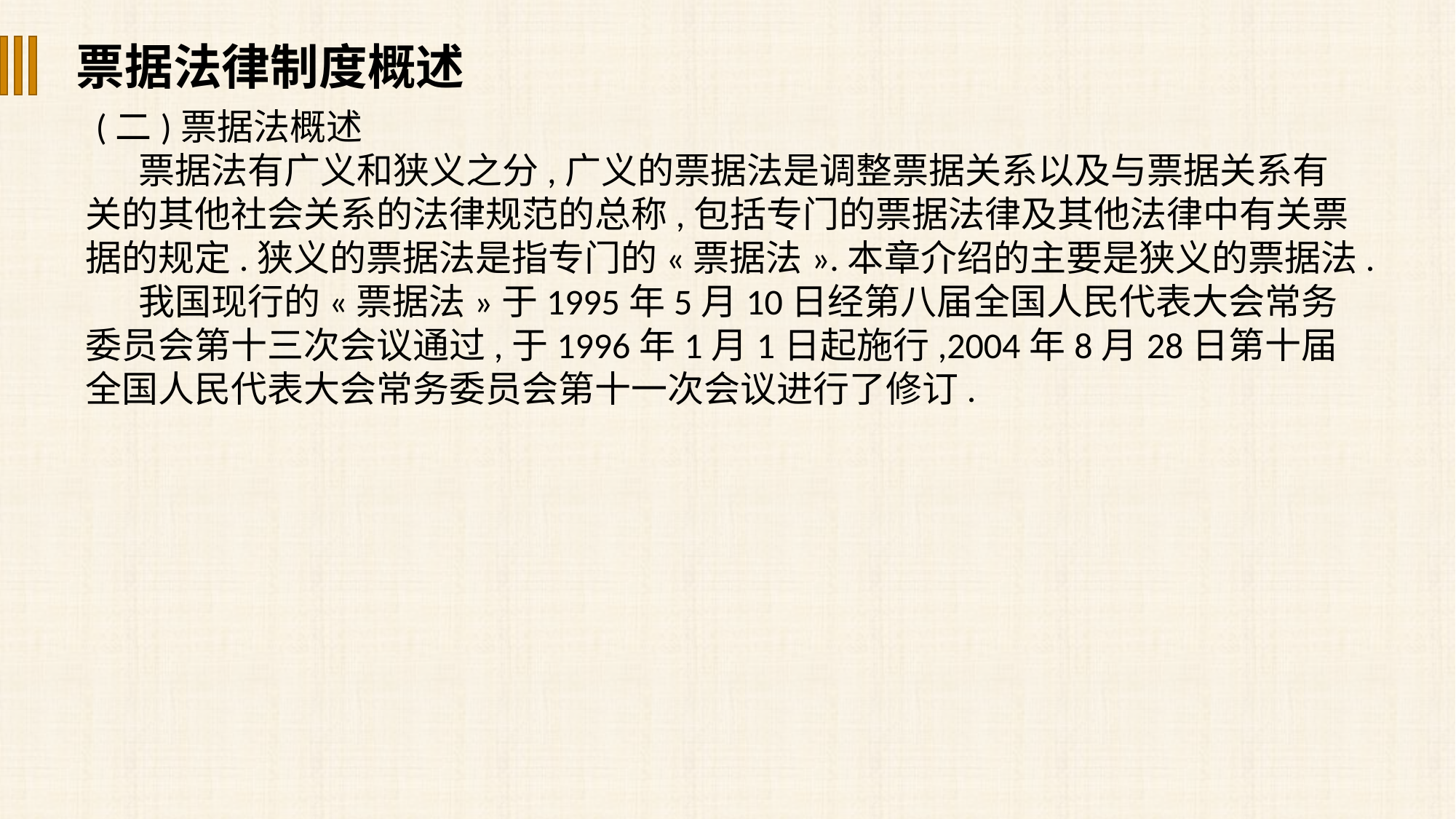

票据法律制度概述

(二)票据法概述
票据法有广义和狭义之分,广义的票据法是调整票据关系以及与票据关系有关的其他社会关系的法律规范的总称,包括专门的票据法律及其他法律中有关票据的规定.狭义的票据法是指专门的«票据法».本章介绍的主要是狭义的票据法.
我国现行的«票据法»于1995年5月10日经第八届全国人民代表大会常务委员会第十三次会议通过,于1996年1月1日起施行,2004年8月28日第十届全国人民代表大会常务委员会第十一次会议进行了修订.